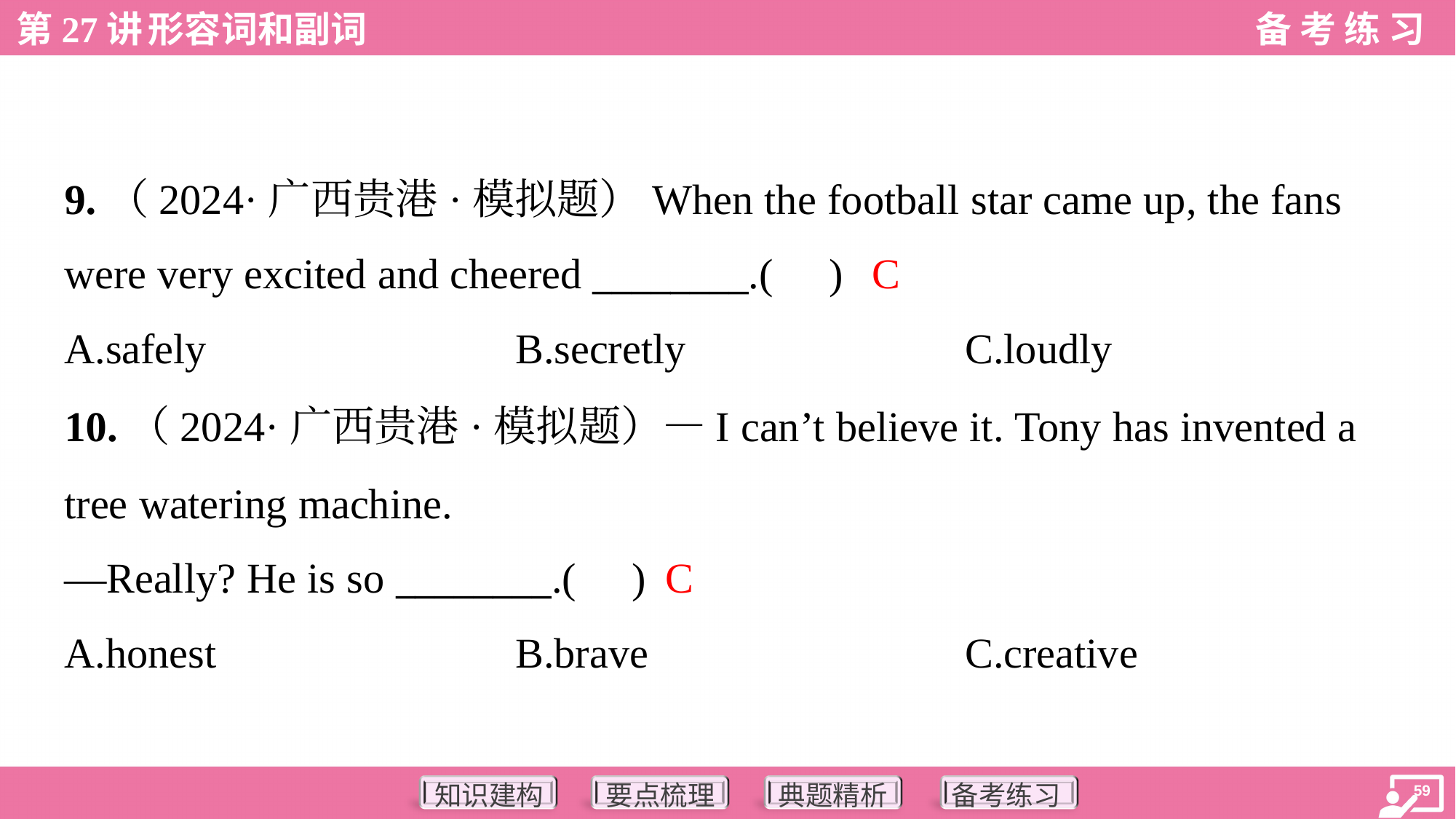

9.（2024·广西贵港·模拟题）When the football star came up, the fans
were very excited and cheered ________.(     )
C
A.safely	B.secretly	C.loudly
10.（2024·广西贵港·模拟题）—I can’t believe it. Tony has invented a
tree watering machine.
—Really? He is so ________.(     )
C
A.honest	B.brave	C.creative